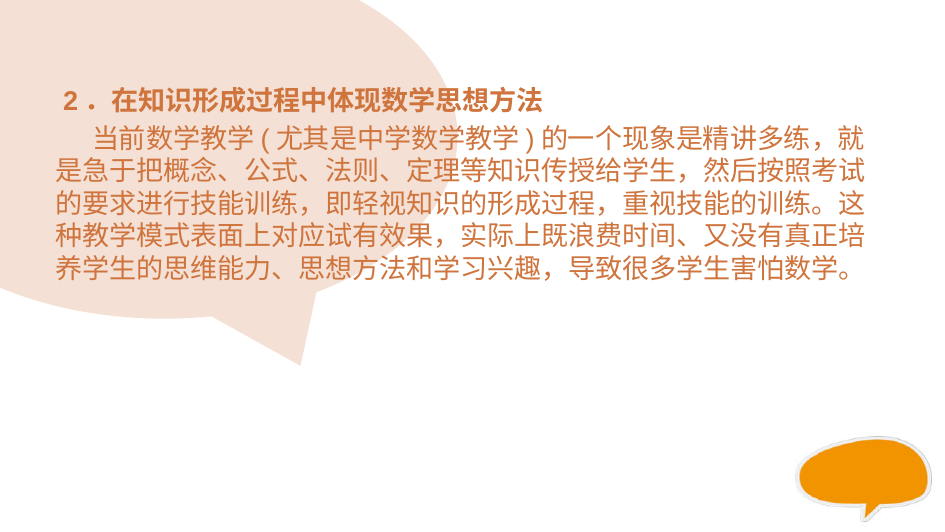

#

 2．在知识形成过程中体现数学思想方法
     当前数学教学(尤其是中学数学教学)的一个现象是精讲多练，就是急于把概念、公式、法则、定理等知识传授给学生，然后按照考试的要求进行技能训练，即轻视知识的形成过程，重视技能的训练。这种教学模式表面上对应试有效果，实际上既浪费时间、又没有真正培养学生的思维能力、思想方法和学习兴趣，导致很多学生害怕数学。